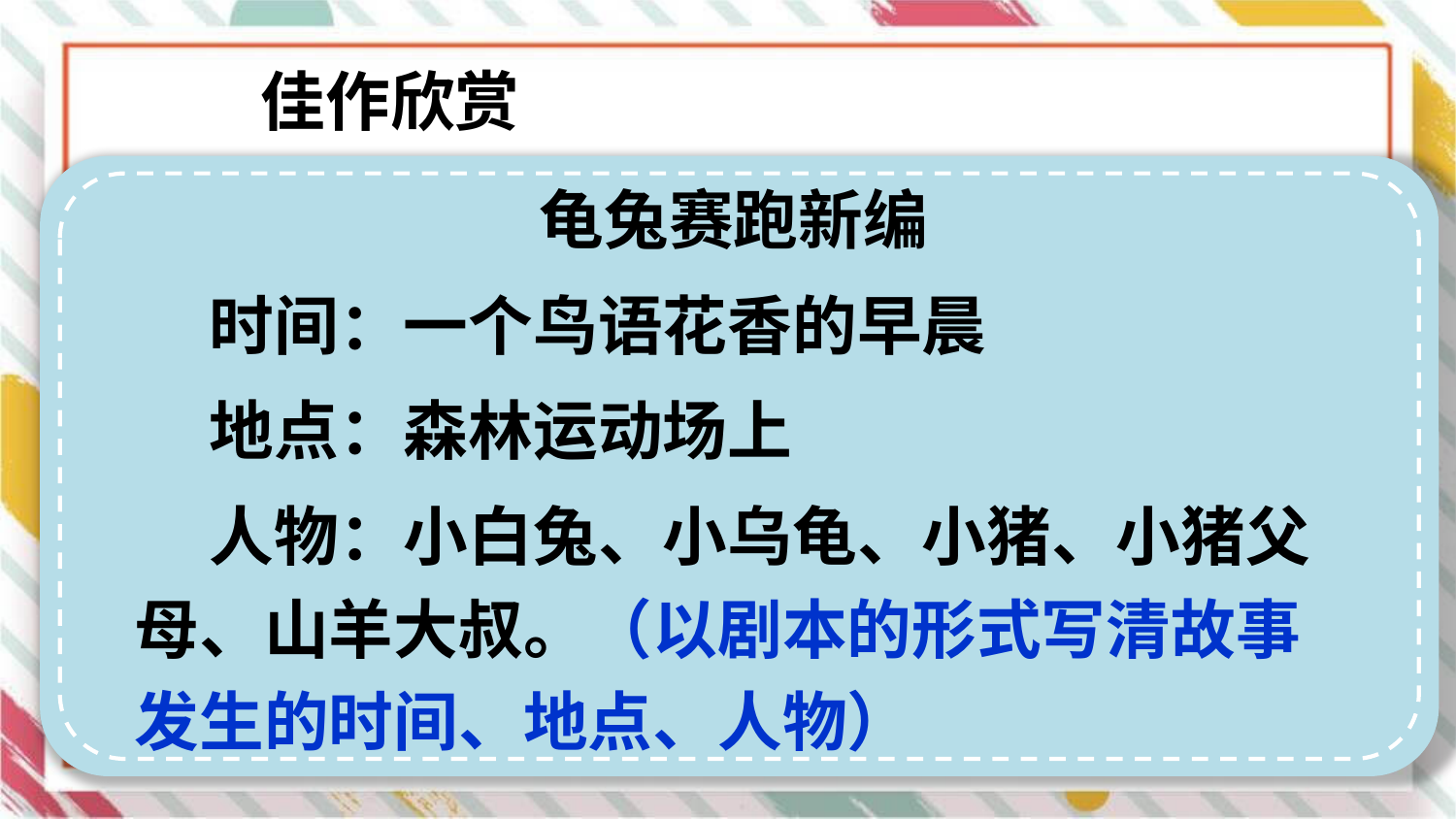

佳作欣赏
龟兔赛跑新编
    时间：一个鸟语花香的早晨
    地点：森林运动场上
    人物：小白兔、小乌龟、小猪、小猪父母、山羊大叔。（以剧本的形式写清故事发生的时间、地点、人物）